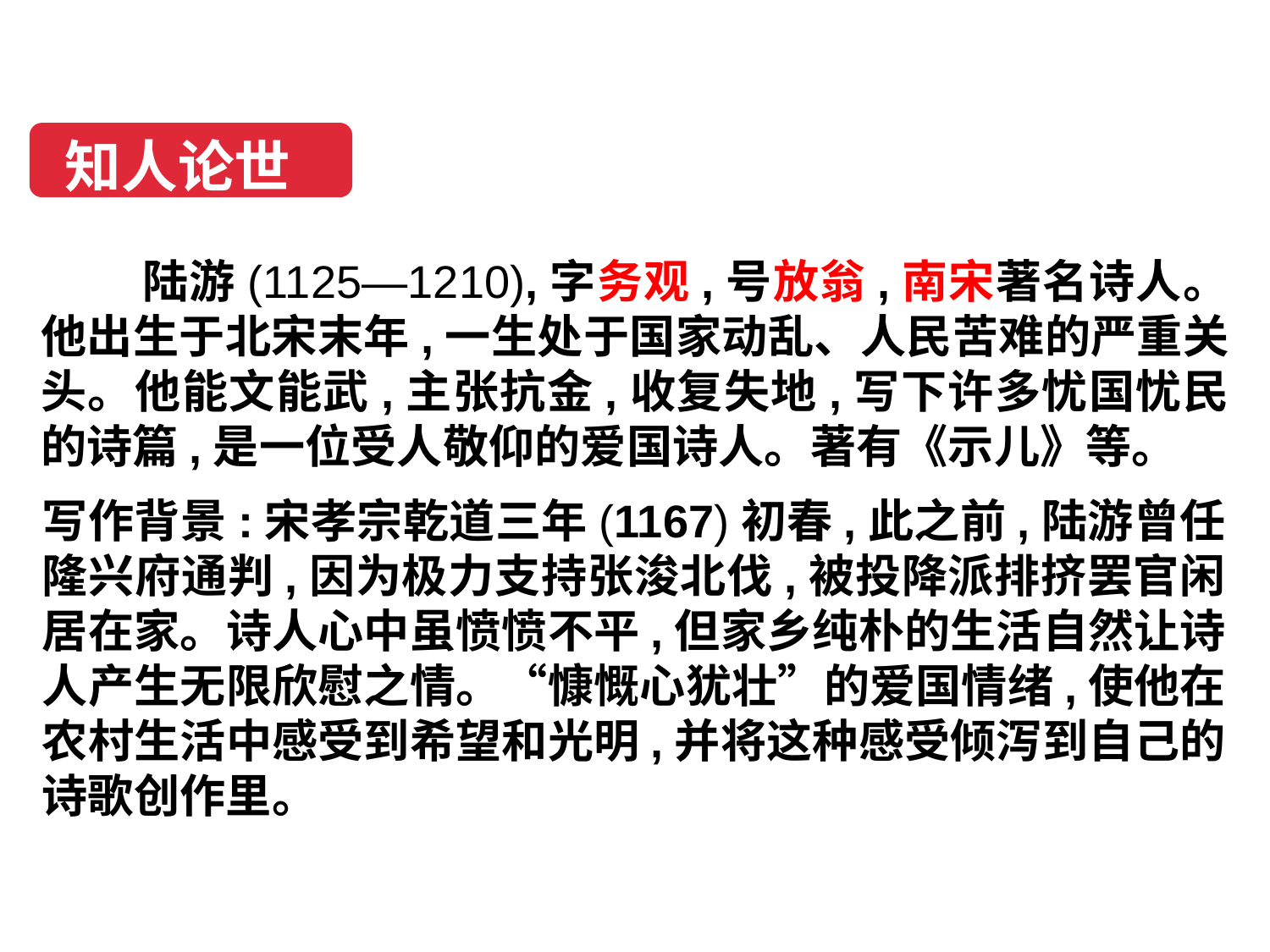

知人论世
        陆游(1125—1210),字务观,号放翁,南宋著名诗人。他出生于北宋末年,一生处于国家动乱、人民苦难的严重关头。他能文能武,主张抗金,收复失地,写下许多忧国忧民的诗篇,是一位受人敬仰的爱国诗人。著有《示儿》等。
写作背景:宋孝宗乾道三年(1167)初春,此之前,陆游曾任隆兴府通判,因为极力支持张浚北伐,被投降派排挤罢官闲居在家。诗人心中虽愤愤不平,但家乡纯朴的生活自然让诗人产生无限欣慰之情。“慷慨心犹壮”的爱国情绪,使他在农村生活中感受到希望和光明,并将这种感受倾泻到自己的诗歌创作里。